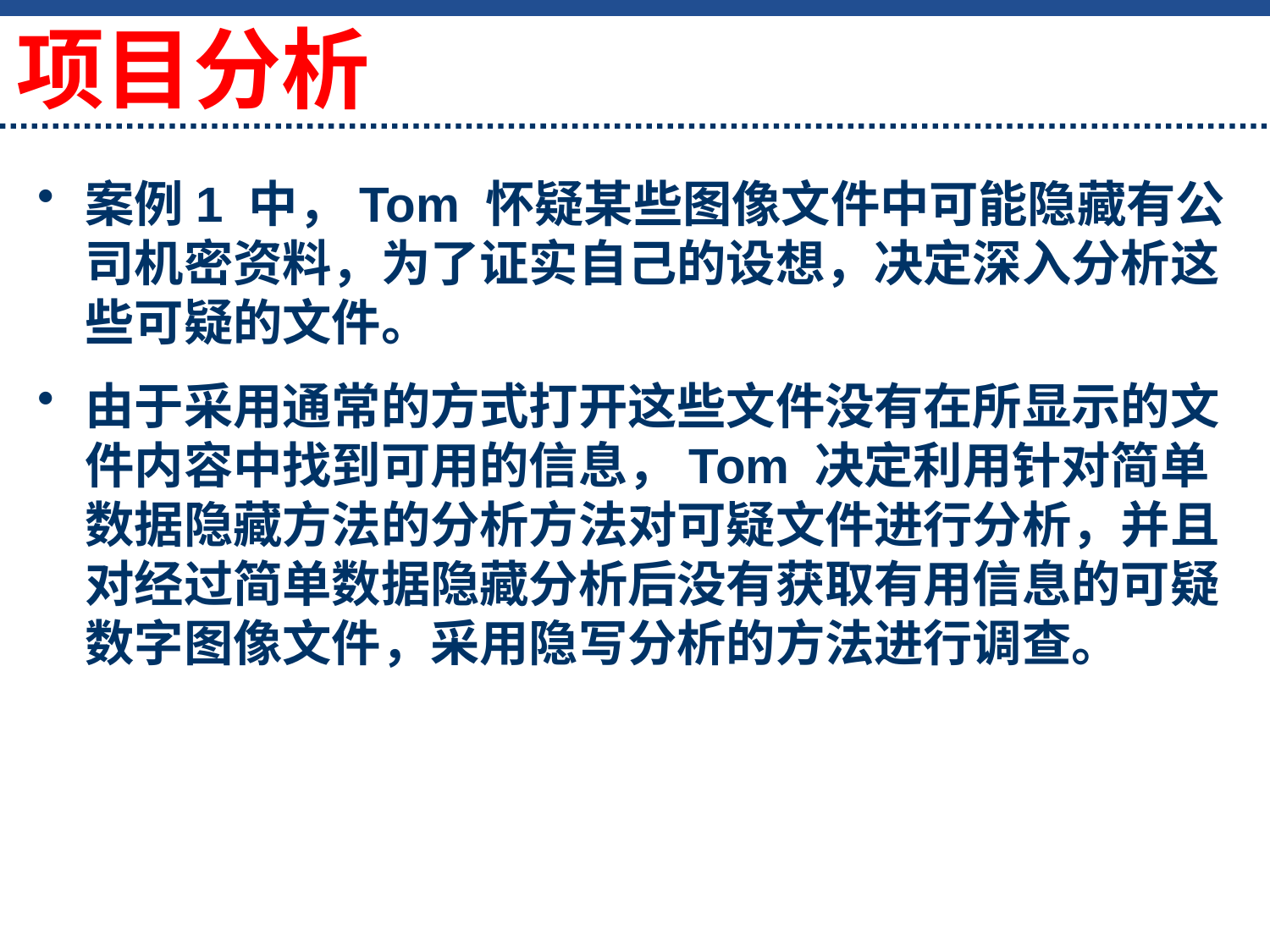

项目分析
案例1 中，Tom 怀疑某些图像文件中可能隐藏有公司机密资料，为了证实自己的设想，决定深入分析这些可疑的文件。
由于采用通常的方式打开这些文件没有在所显示的文件内容中找到可用的信息，Tom 决定利用针对简单数据隐藏方法的分析方法对可疑文件进行分析，并且对经过简单数据隐藏分析后没有获取有用信息的可疑数字图像文件，采用隐写分析的方法进行调查。